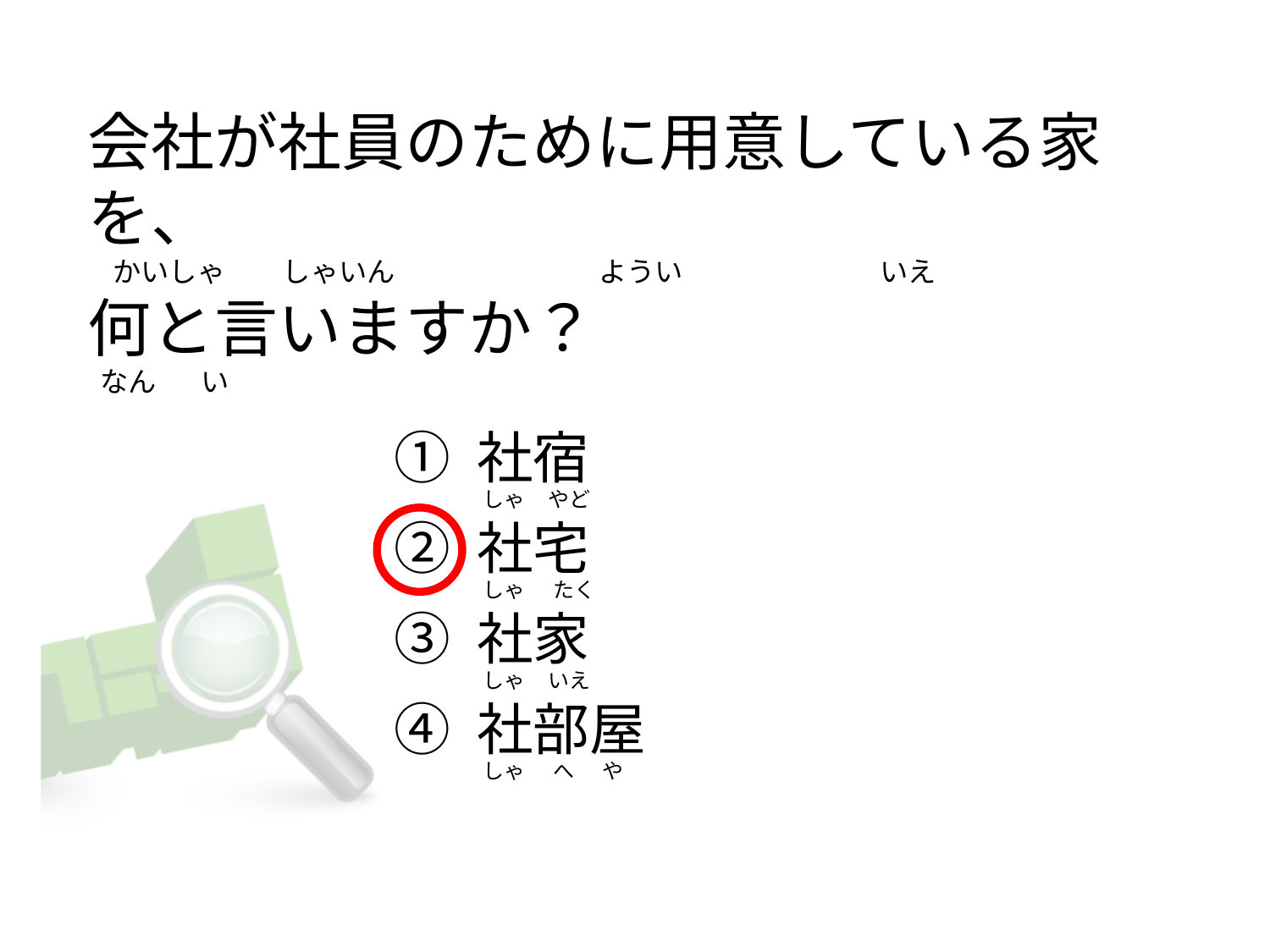

# 会社が社員のために用意している家を、     かいしゃ         しゃいん                                ようい                               いえ 何と言いますか？   なん       い
① 社宿
② 社宅
③ 社家
④ 社部屋
 しゃ     やど

 しゃ      たく
 しゃ     いえ
 しゃ      へ      や